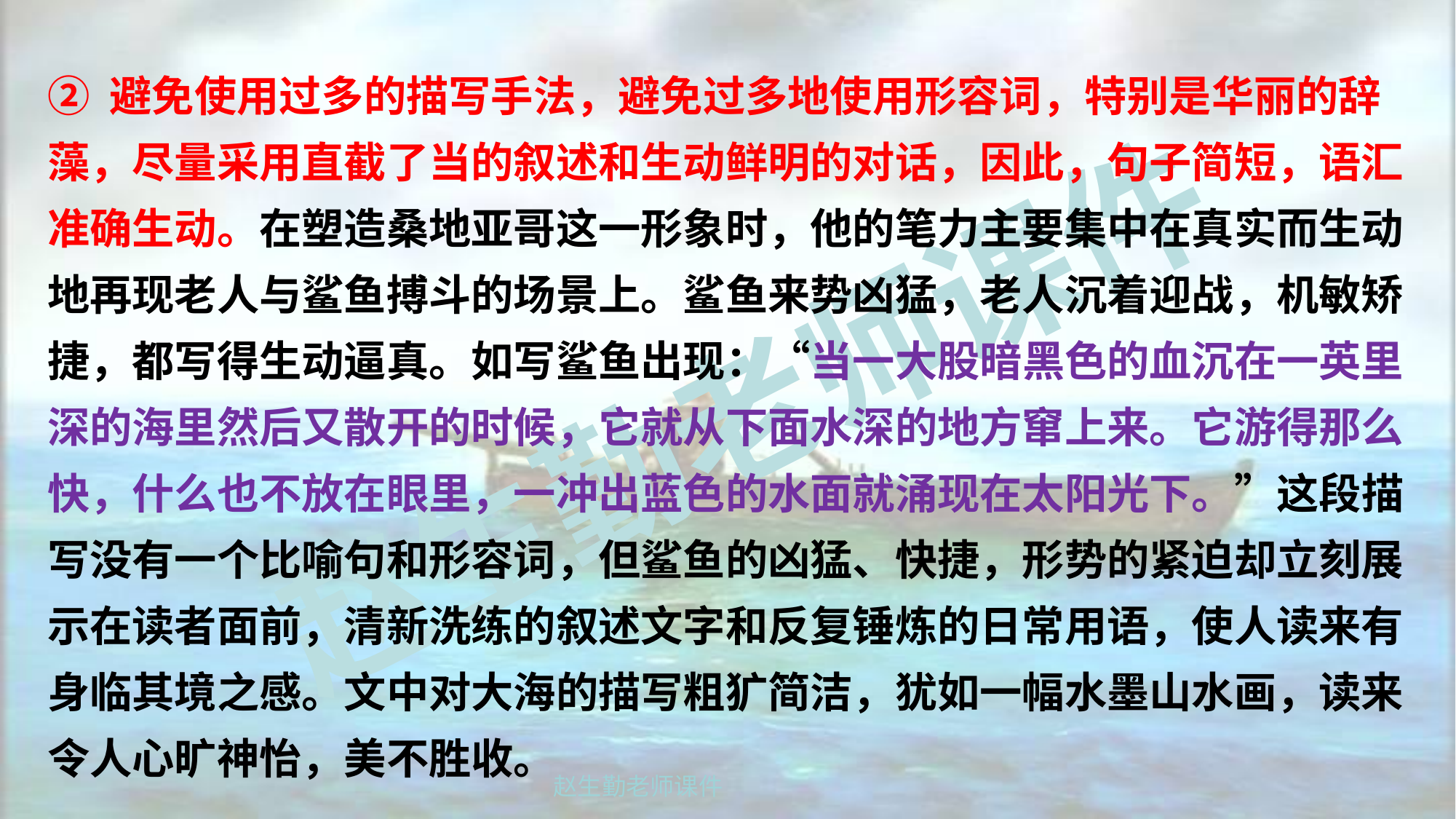

② 避免使用过多的描写手法，避免过多地使用形容词，特别是华丽的辞藻，尽量采用直截了当的叙述和生动鲜明的对话，因此，句子简短，语汇准确生动。在塑造桑地亚哥这一形象时，他的笔力主要集中在真实而生动地再现老人与鲨鱼搏斗的场景上。鲨鱼来势凶猛，老人沉着迎战，机敏矫捷，都写得生动逼真。如写鲨鱼出现：“当一大股暗黑色的血沉在一英里深的海里然后又散开的时候，它就从下面水深的地方窜上来。它游得那么快，什么也不放在眼里，一冲出蓝色的水面就涌现在太阳光下。”这段描写没有一个比喻句和形容词，但鲨鱼的凶猛、快捷，形势的紧迫却立刻展示在读者面前，清新洗练的叙述文字和反复锤炼的日常用语，使人读来有身临其境之感。文中对大海的描写粗犷简洁，犹如一幅水墨山水画，读来令人心旷神怡，美不胜收。
赵生勤老师课件